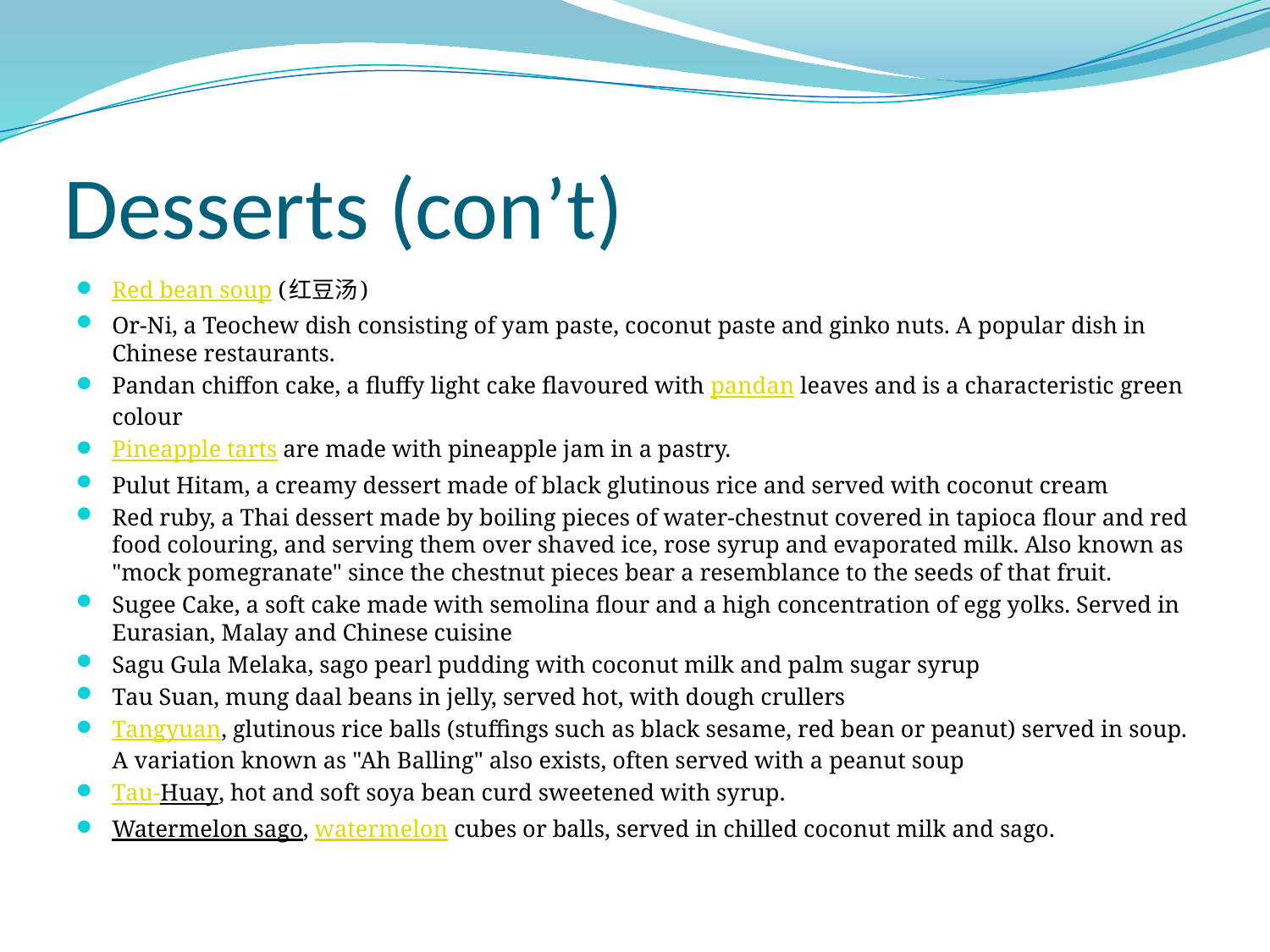

# Desserts (con’t)
Red bean soup (红豆汤)
Or-Ni, a Teochew dish consisting of yam paste, coconut paste and ginko nuts. A popular dish in Chinese restaurants.
Pandan chiffon cake, a fluffy light cake flavoured with pandan leaves and is a characteristic green colour
Pineapple tarts are made with pineapple jam in a pastry.
Pulut Hitam, a creamy dessert made of black glutinous rice and served with coconut cream
Red ruby, a Thai dessert made by boiling pieces of water-chestnut covered in tapioca flour and red food colouring, and serving them over shaved ice, rose syrup and evaporated milk. Also known as "mock pomegranate" since the chestnut pieces bear a resemblance to the seeds of that fruit.
Sugee Cake, a soft cake made with semolina flour and a high concentration of egg yolks. Served in Eurasian, Malay and Chinese cuisine
Sagu Gula Melaka, sago pearl pudding with coconut milk and palm sugar syrup
Tau Suan, mung daal beans in jelly, served hot, with dough crullers
Tangyuan, glutinous rice balls (stuffings such as black sesame, red bean or peanut) served in soup. A variation known as "Ah Balling" also exists, often served with a peanut soup
Tau-Huay, hot and soft soya bean curd sweetened with syrup.
Watermelon sago, watermelon cubes or balls, served in chilled coconut milk and sago.